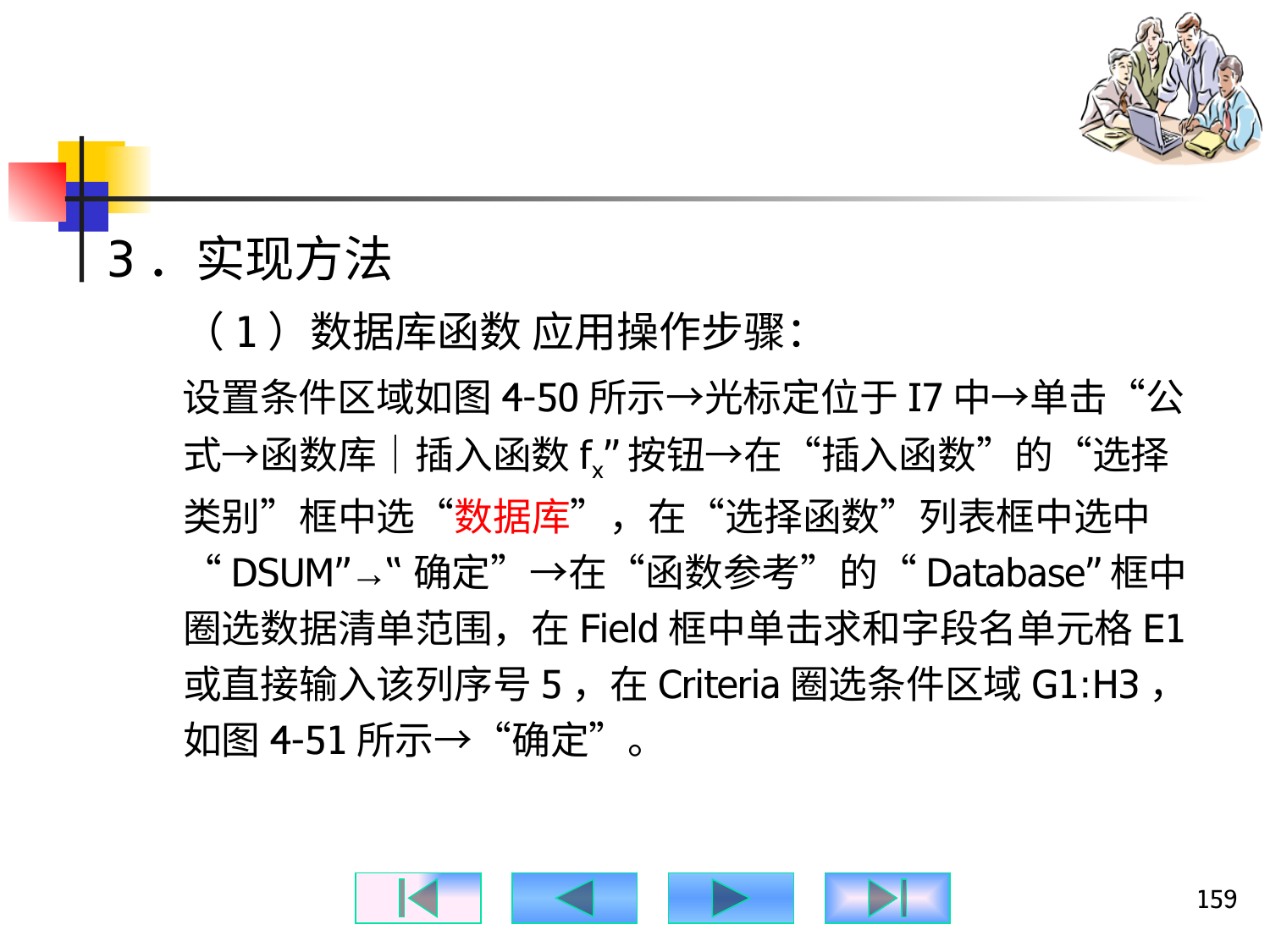

#
3．实现方法
（1）数据库函数 应用操作步骤：
设置条件区域如图4-50所示→光标定位于I7中→单击“公式→函数库｜插入函数fx”按钮→在“插入函数”的“选择类别”框中选“数据库”，在“选择函数”列表框中选中“DSUM”→“确定”→在“函数参考”的“Database”框中圈选数据清单范围，在Field框中单击求和字段名单元格E1或直接输入该列序号5，在Criteria圈选条件区域G1:H3，如图4-51所示→“确定”。

159